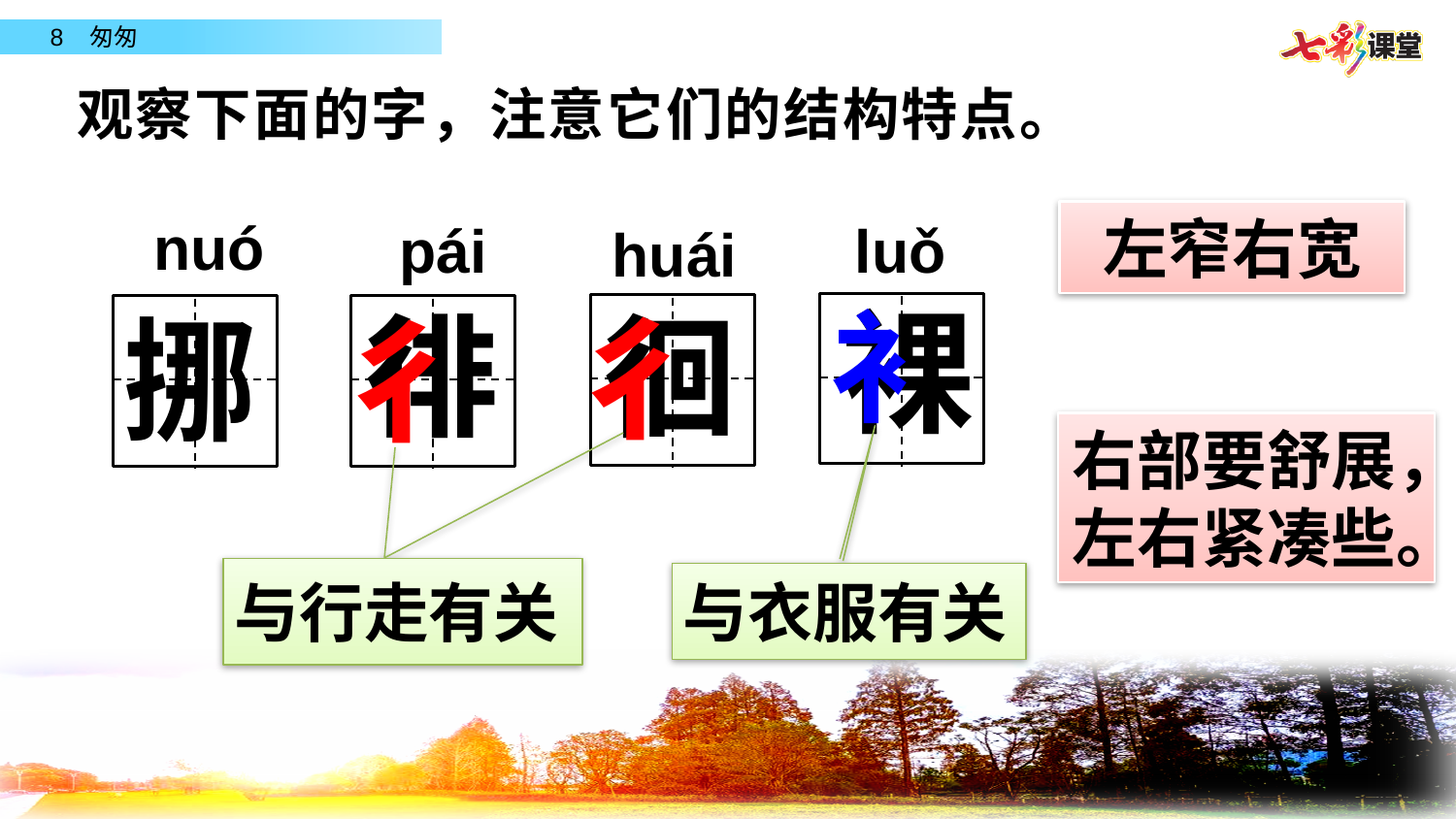

观察下面的字，注意它们的结构特点。
左窄右宽
nuó
pái
luǒ
huái
裸
衤
徊
徘
彳
挪
彳

右部要舒展，左右紧凑些。
与行走有关
与衣服有关